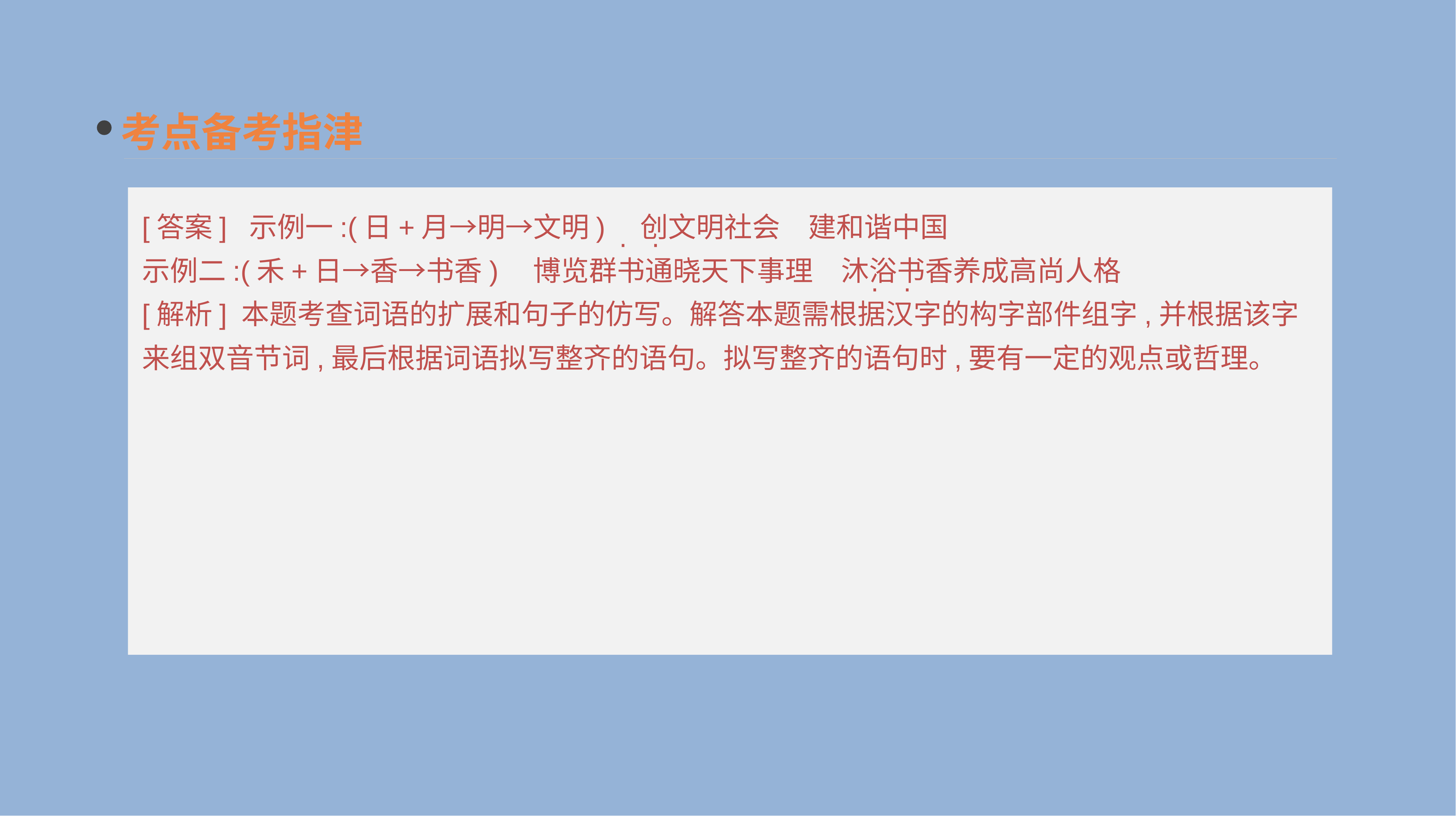

考点备考指津

[答案]  示例一:(日+月→明→文明)　创文明社会　建和谐中国
示例二:(禾+日→香→书香)　博览群书通晓天下事理　沐浴书香养成高尚人格
[解析] 本题考查词语的扩展和句子的仿写。解答本题需根据汉字的构字部件组字,并根据该字来组双音节词,最后根据词语拟写整齐的语句。拟写整齐的语句时,要有一定的观点或哲理。
·   ·
·   ·